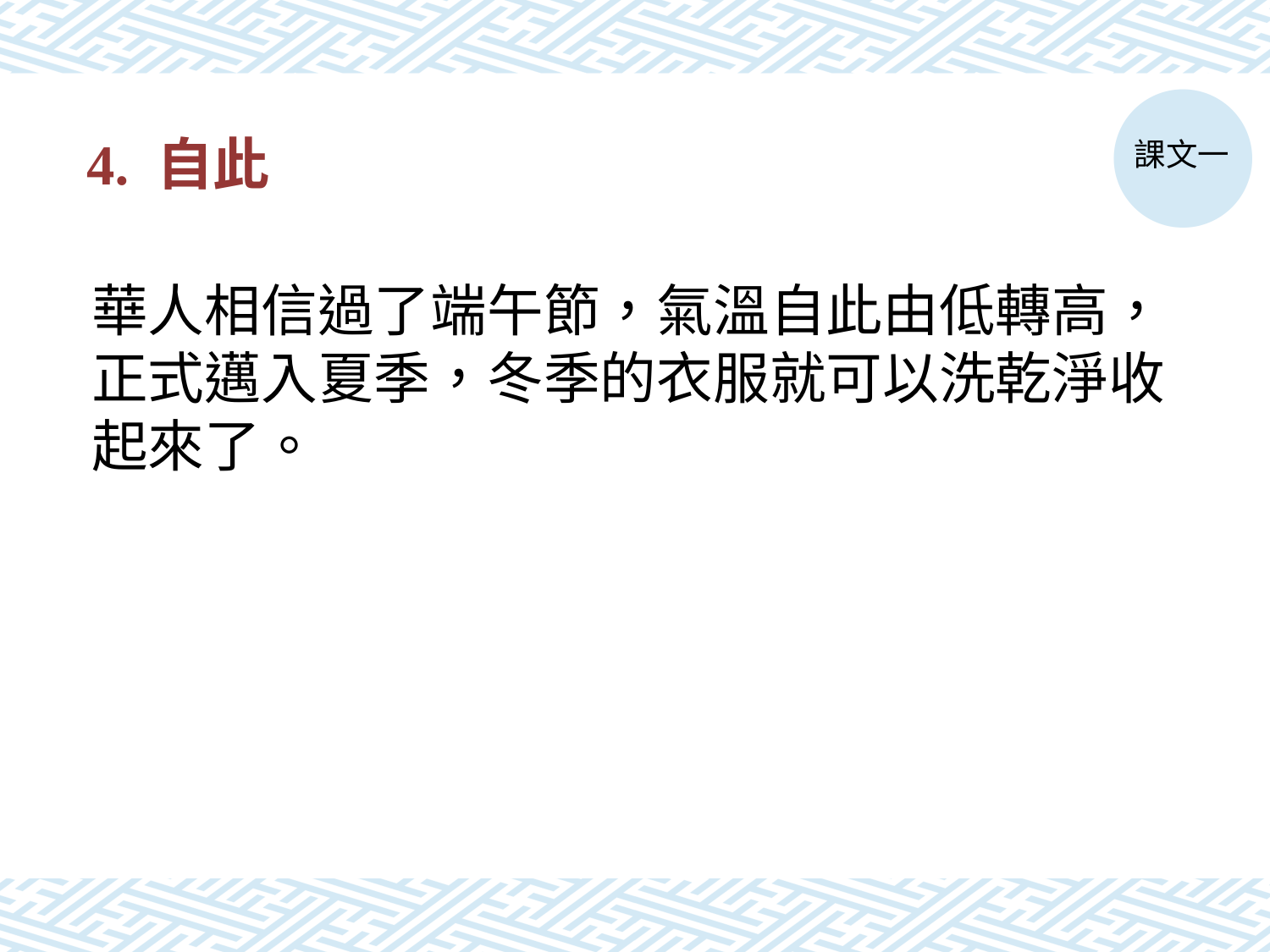

課文一
# 4. 自此
華人相信過了端午節，氣溫自此由低轉高，正式邁入夏季，冬季的衣服就可以洗乾淨收起來了。